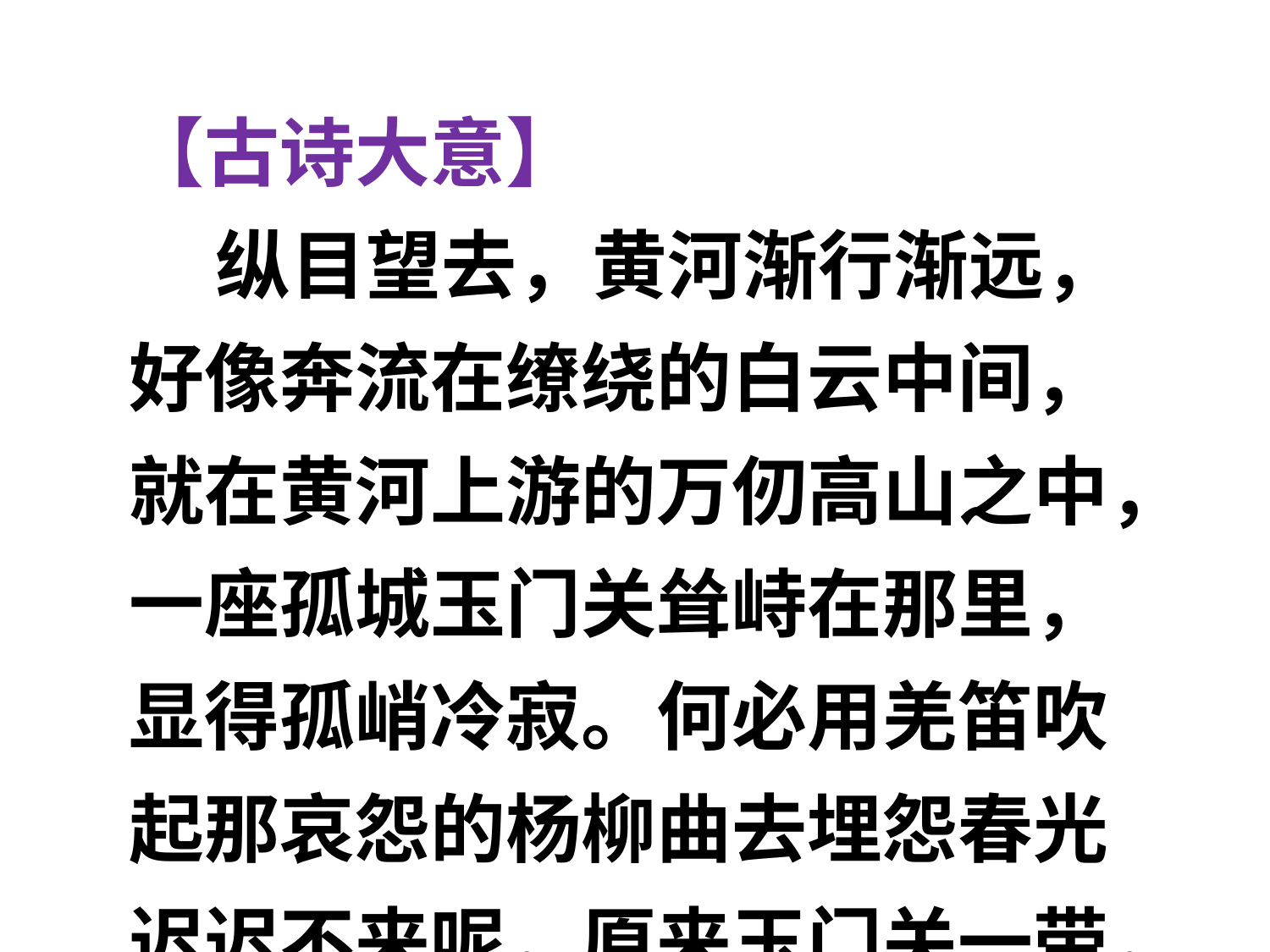

【古诗大意】
    纵目望去，黄河渐行渐远，好像奔流在缭绕的白云中间，就在黄河上游的万仞高山之中，一座孤城玉门关耸峙在那里，显得孤峭冷寂。何必用羌笛吹起那哀怨的杨柳曲去埋怨春光迟迟不来呢，原来玉门关一带，春风是吹不到的啊！